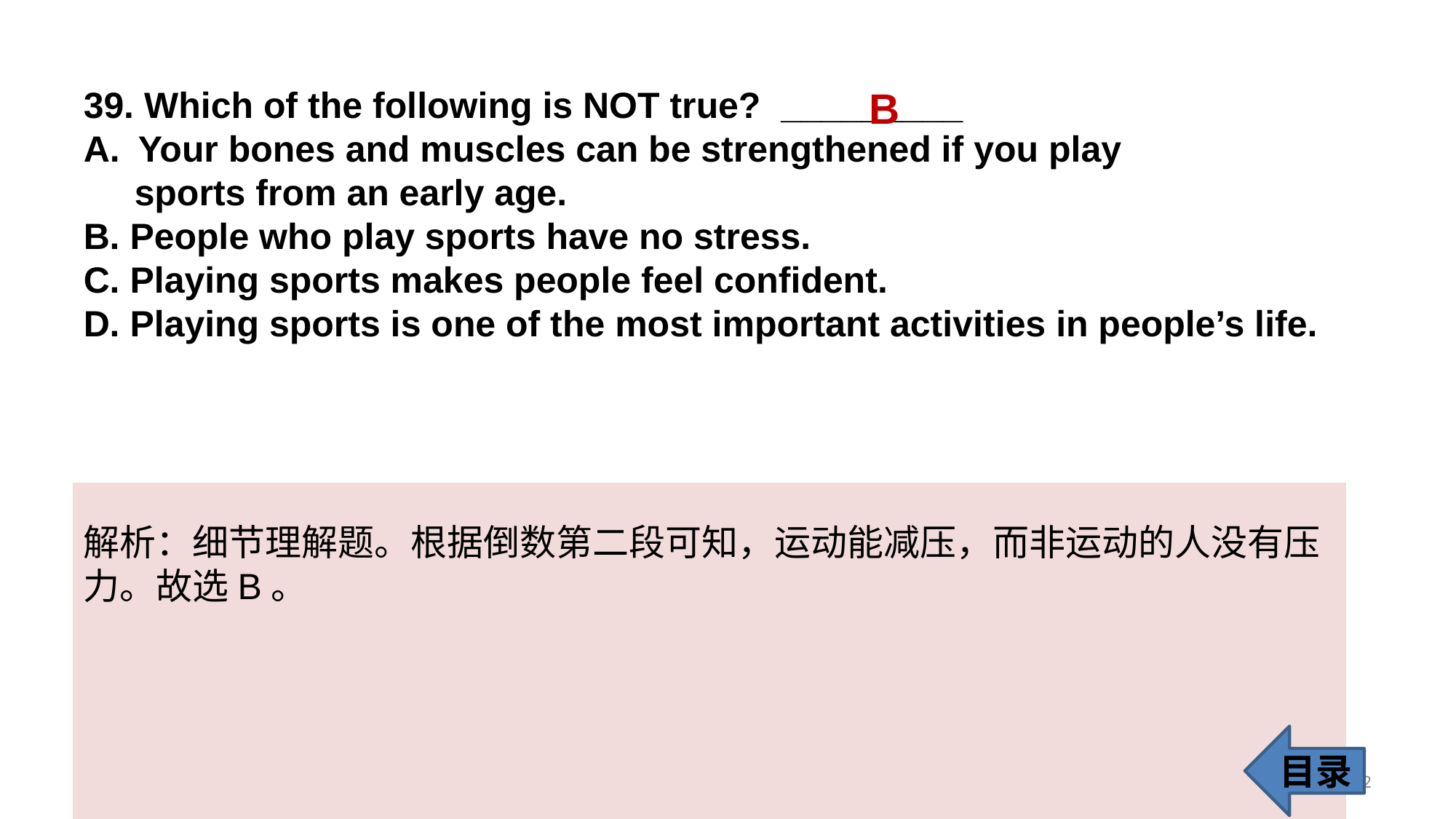

39. Which of the following is NOT true?  _________
Your bones and muscles can be strengthened if you play
     sports from an early age.
B. People who play sports have no stress.
C. Playing sports makes people feel confident.
D. Playing sports is one of the most important activities in people’s life.
B

解析：细节理解题。根据倒数第二段可知，运动能减压，而非运动的人没有压
力。故选B。
目录
42